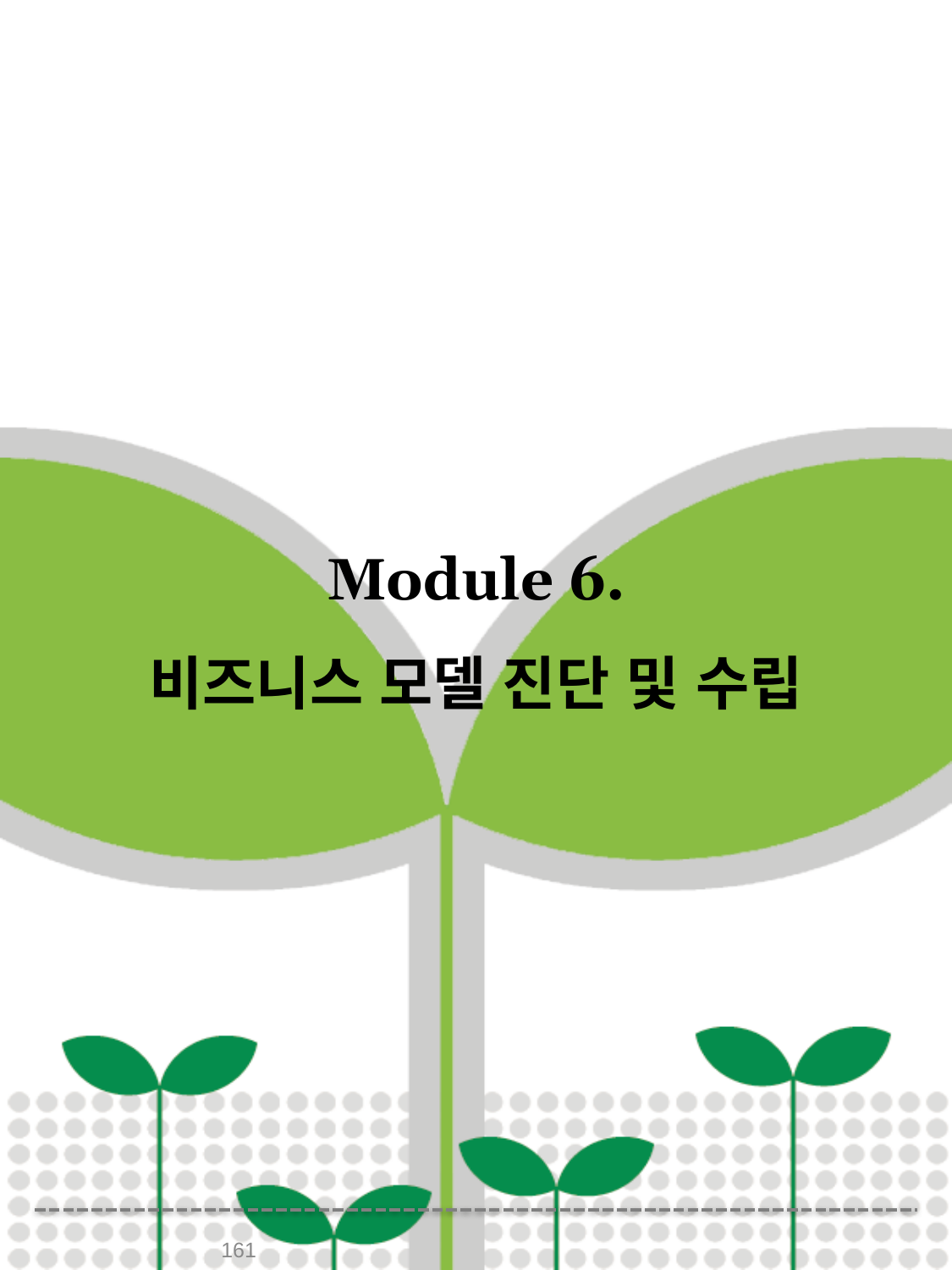

# Module 6. 비즈니스 모델 진단 및 수립
161